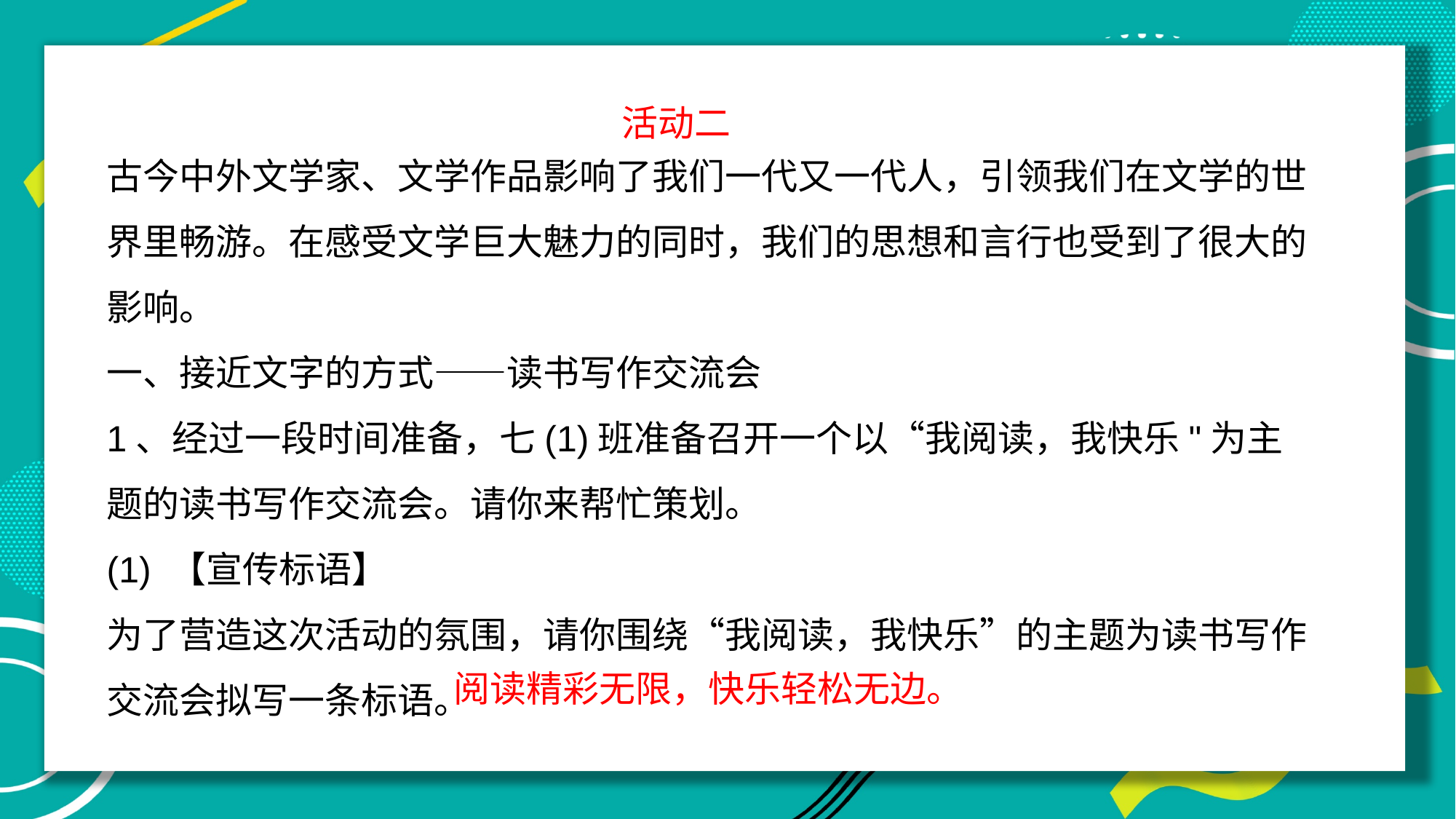

活动二
古今中外文学家、文学作品影响了我们一代又一代人，引领我们在文学的世界里畅游。在感受文学巨大魅力的同时，我们的思想和言行也受到了很大的影响。
一、接近文字的方式——读书写作交流会
1、经过一段时间准备，七(1)班准备召开一个以“我阅读，我快乐"为主题的读书写作交流会。请你来帮忙策划。
(1) 【宣传标语】
为了营造这次活动的氛围，请你围绕“我阅读，我快乐”的主题为读书写作交流会拟写一条标语。
阅读精彩无限，快乐轻松无边。